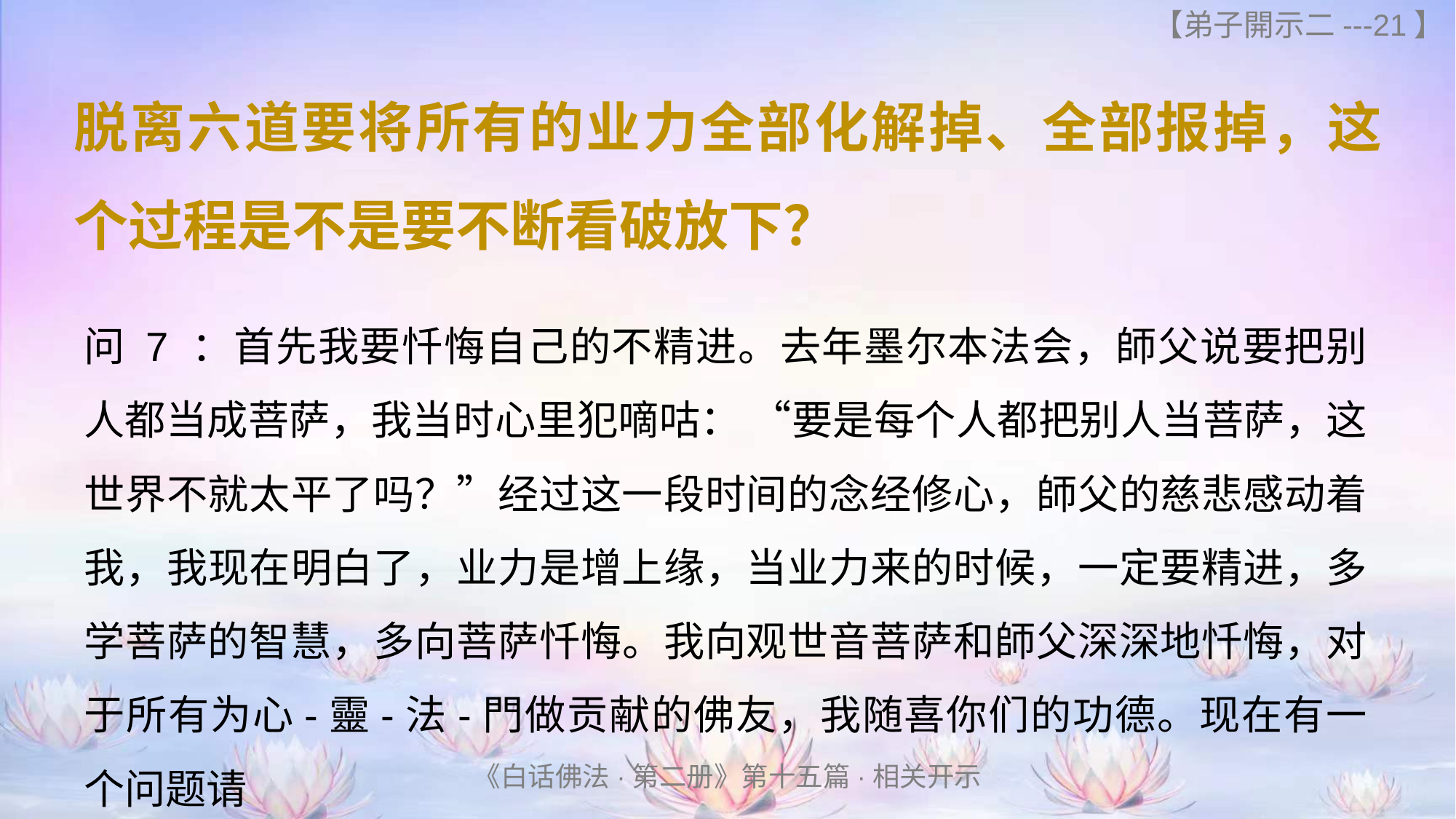

【弟子開示二---21】
脱离六道要将所有的业力全部化解掉、全部报掉，这个过程是不是要不断看破放下？
问 7 ：首先我要忏悔自己的不精进。去年墨尔本法会，師父说要把别人都当成菩萨，我当时心里犯嘀咕： “要是每个人都把别人当菩萨，这世界不就太平了吗？”经过这一段时间的念经修心，師父的慈悲感动着我，我现在明白了，业力是增上缘，当业力来的时候，一定要精进，多学菩萨的智慧，多向菩萨忏悔。我向观世音菩萨和師父深深地忏悔，对于所有为心-靈-法-門做贡献的佛友，我随喜你们的功德。现在有一个问题请
《白话佛法·第二册》第十五篇·相关开示